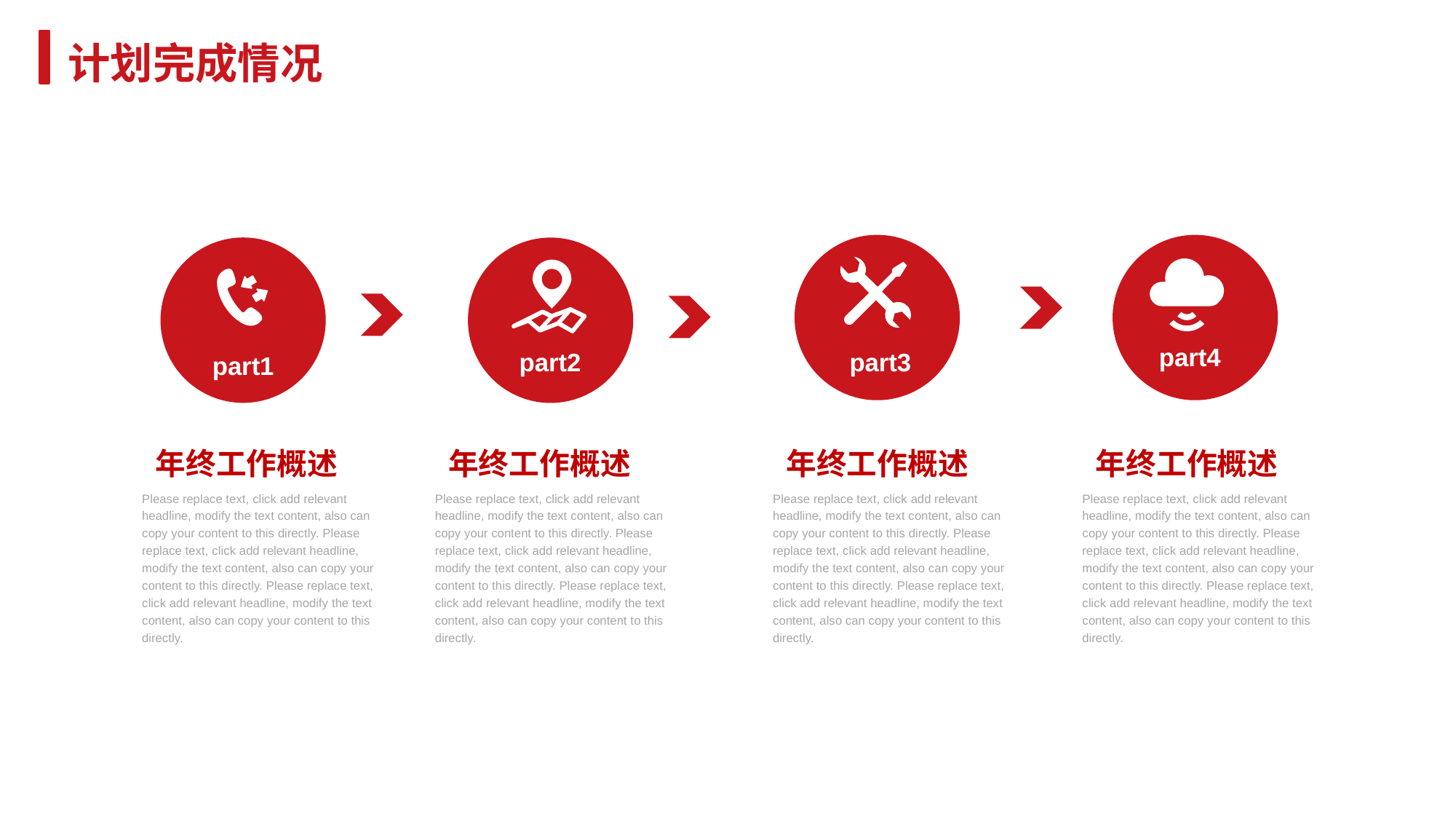

计划完成情况

part4
part2
part3
part1
年终工作概述
Please replace text, click add relevant headline, modify the text content, also can copy your content to this directly. Please replace text, click add relevant headline, modify the text content, also can copy your content to this directly. Please replace text, click add relevant headline, modify the text content, also can copy your content to this directly.

年终工作概述
Please replace text, click add relevant headline, modify the text content, also can copy your content to this directly. Please replace text, click add relevant headline, modify the text content, also can copy your content to this directly. Please replace text, click add relevant headline, modify the text content, also can copy your content to this directly.

年终工作概述
Please replace text, click add relevant headline, modify the text content, also can copy your content to this directly. Please replace text, click add relevant headline, modify the text content, also can copy your content to this directly. Please replace text, click add relevant headline, modify the text content, also can copy your content to this directly.

年终工作概述
Please replace text, click add relevant headline, modify the text content, also can copy your content to this directly. Please replace text, click add relevant headline, modify the text content, also can copy your content to this directly. Please replace text, click add relevant headline, modify the text content, also can copy your content to this directly.